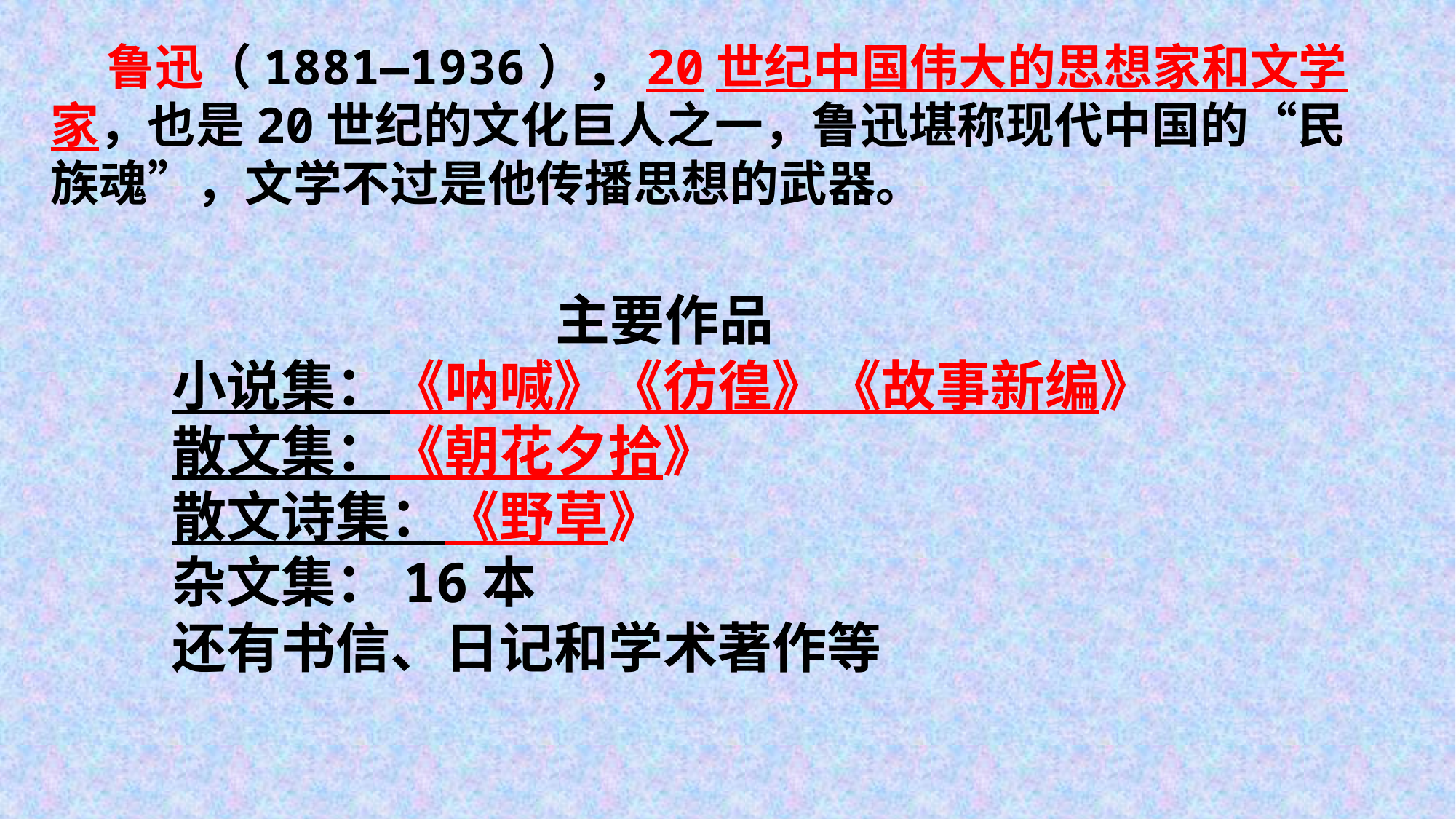

鲁迅（1881—1936），20世纪中国伟大的思想家和文学家，也是20世纪的文化巨人之一，鲁迅堪称现代中国的“民族魂”，文学不过是他传播思想的武器。

主要作品
小说集：《呐喊》《彷徨》《故事新编》
散文集：《朝花夕拾》
散文诗集：《野草》
杂文集：16本
还有书信、日记和学术著作等